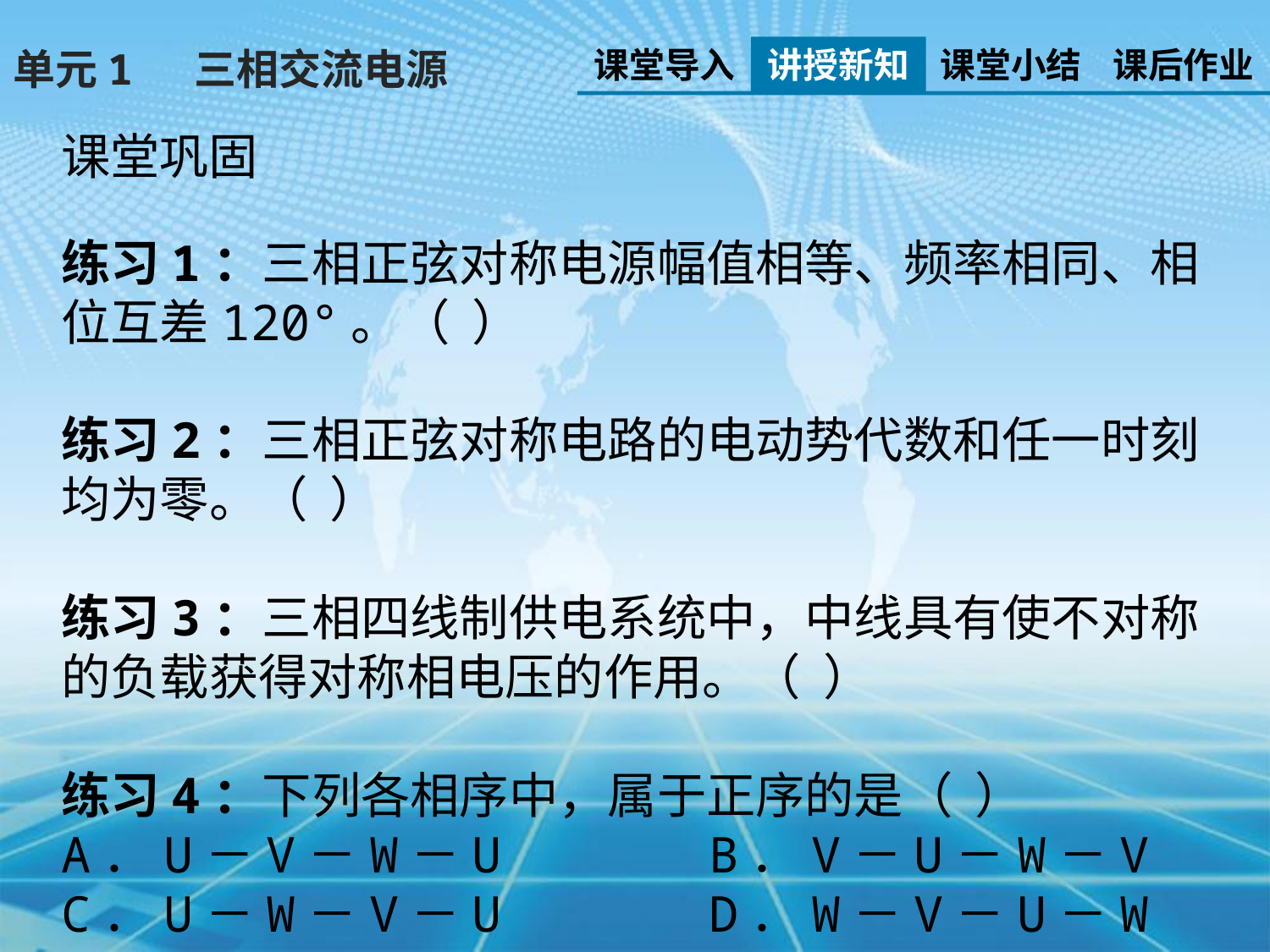

课堂导入
讲授新知
课堂小结
课后作业
单元1  三相交流电源
课堂巩固
练习1：三相正弦对称电源幅值相等、频率相同、相位互差120°。（  ）

练习2：三相正弦对称电路的电动势代数和任一时刻均为零。（  ）

练习3：三相四线制供电系统中，中线具有使不对称的负载获得对称相电压的作用。（  ）

练习4：下列各相序中，属于正序的是（  ）
A．U－V－W－U       B．V－U－W－V
C．U－W－V－U       D．W－V－U－W